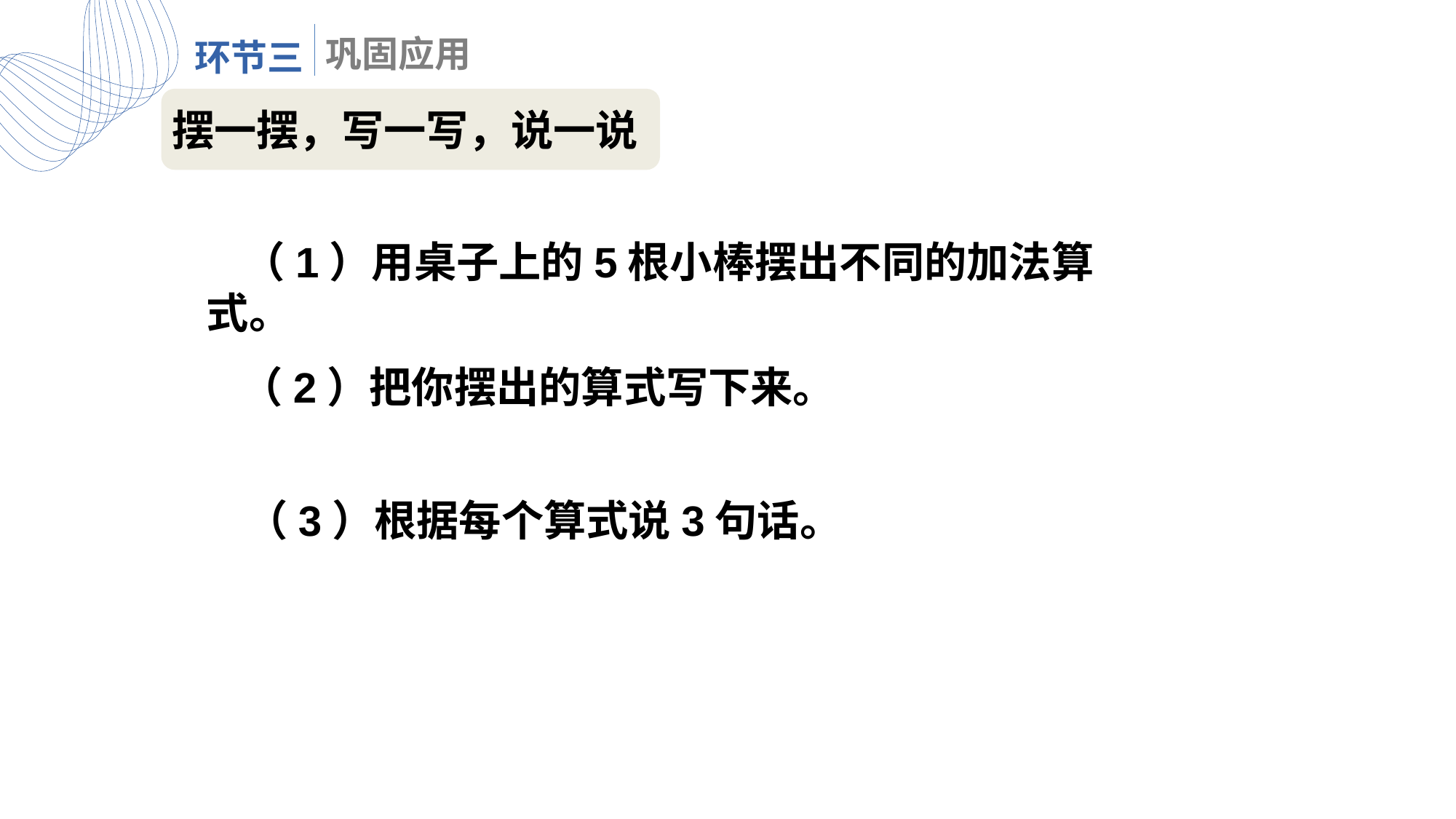

巩固应用
环节三

摆一摆，写一写，说一说
（1）用桌子上的5根小棒摆出不同的加法算式。
（2）把你摆出的算式写下来。
（3）根据每个算式说3句话。